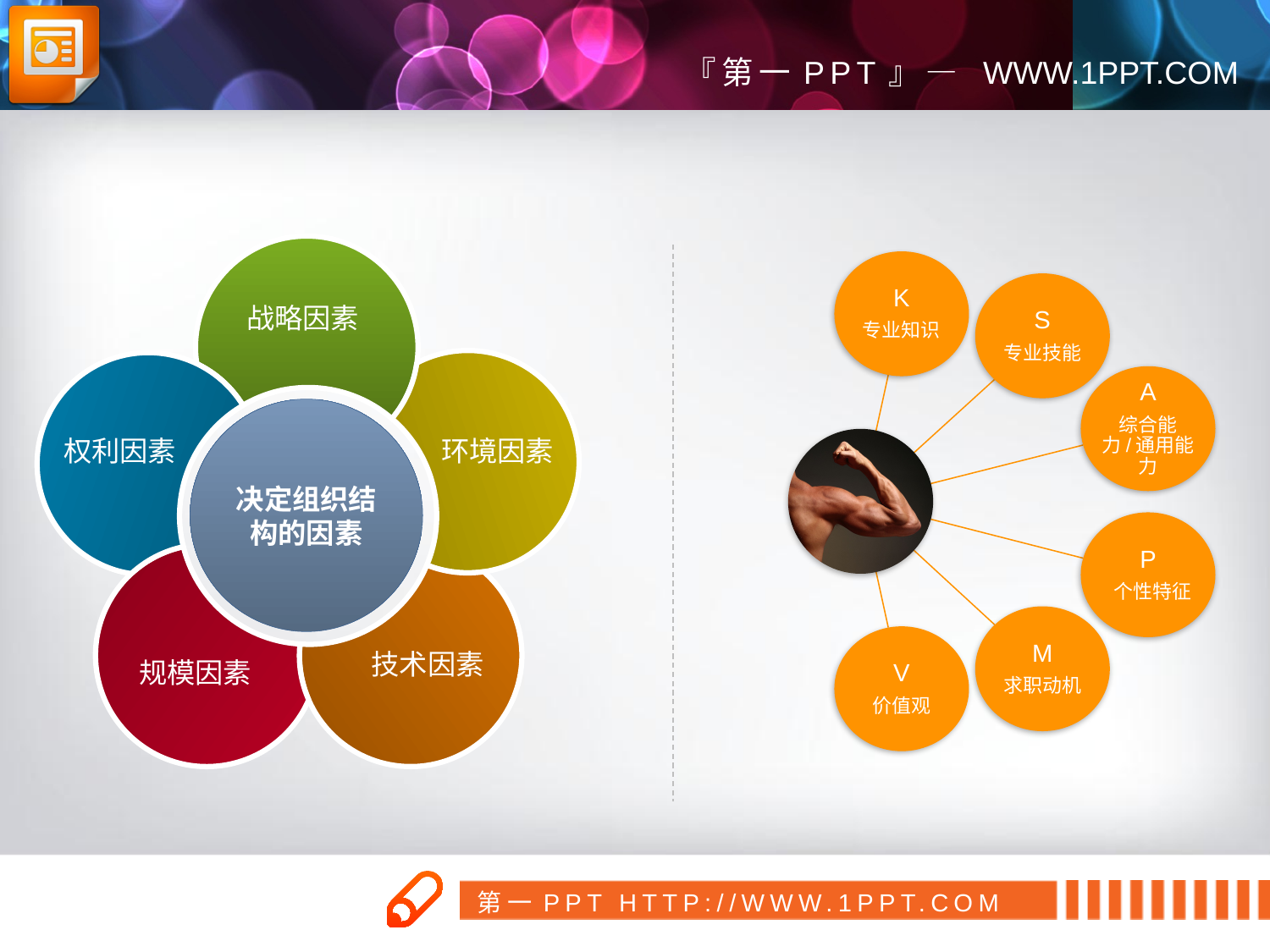

决定组织结构的因素
战略因素
环境因素
权利因素
技术因素
规模因素
K
专业知识
S
专业技能
A
综合能力/通用能力
P
 个性特征
M
求职动机
V
价值观